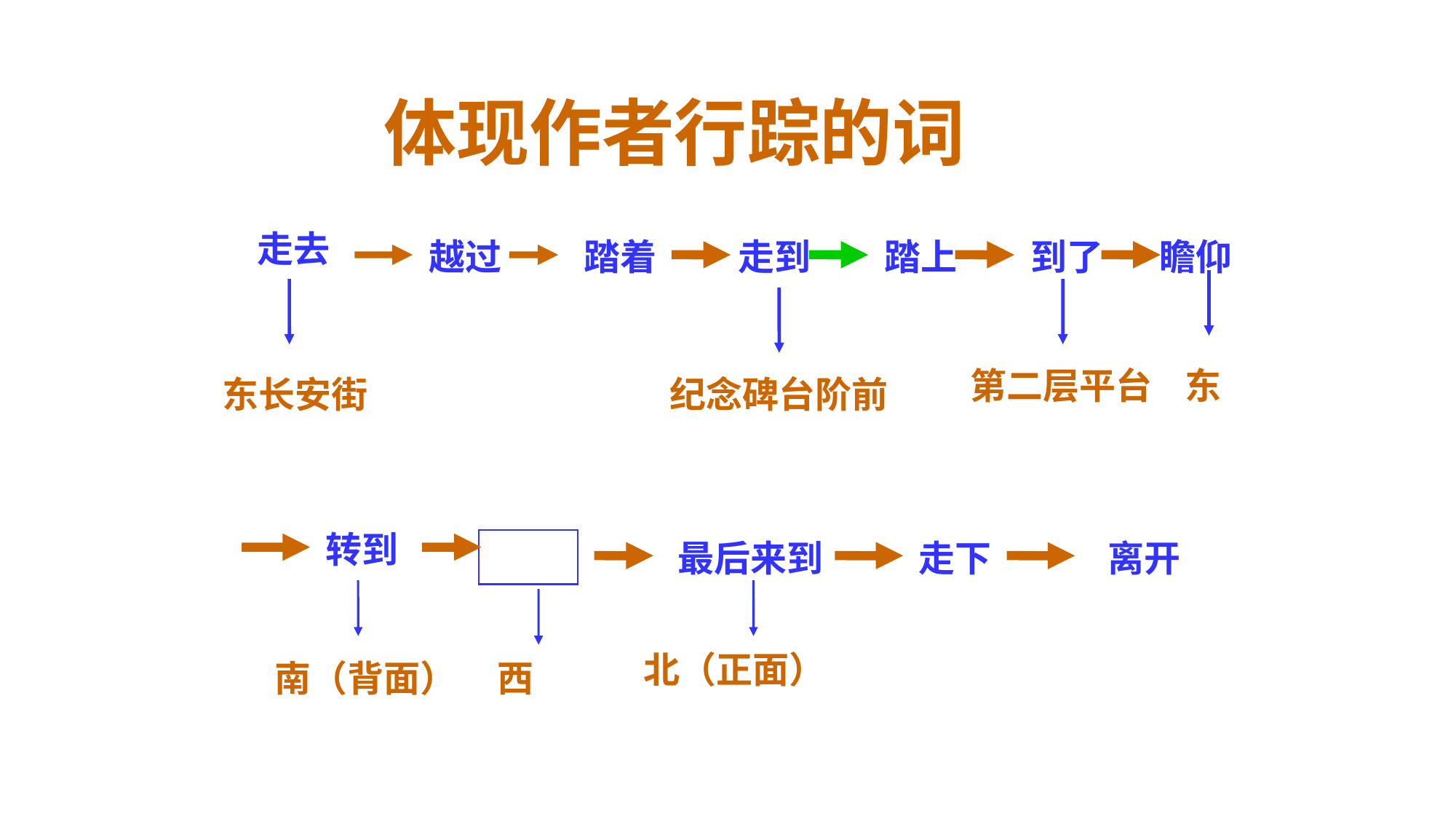

体现作者行踪的词
走去
越过
踏着
走到
踏上
到了
瞻仰

第二层平台
东
东长安街
纪念碑台阶前
转到

最后来到
走下
离开

北（正面）
南（背面）
西